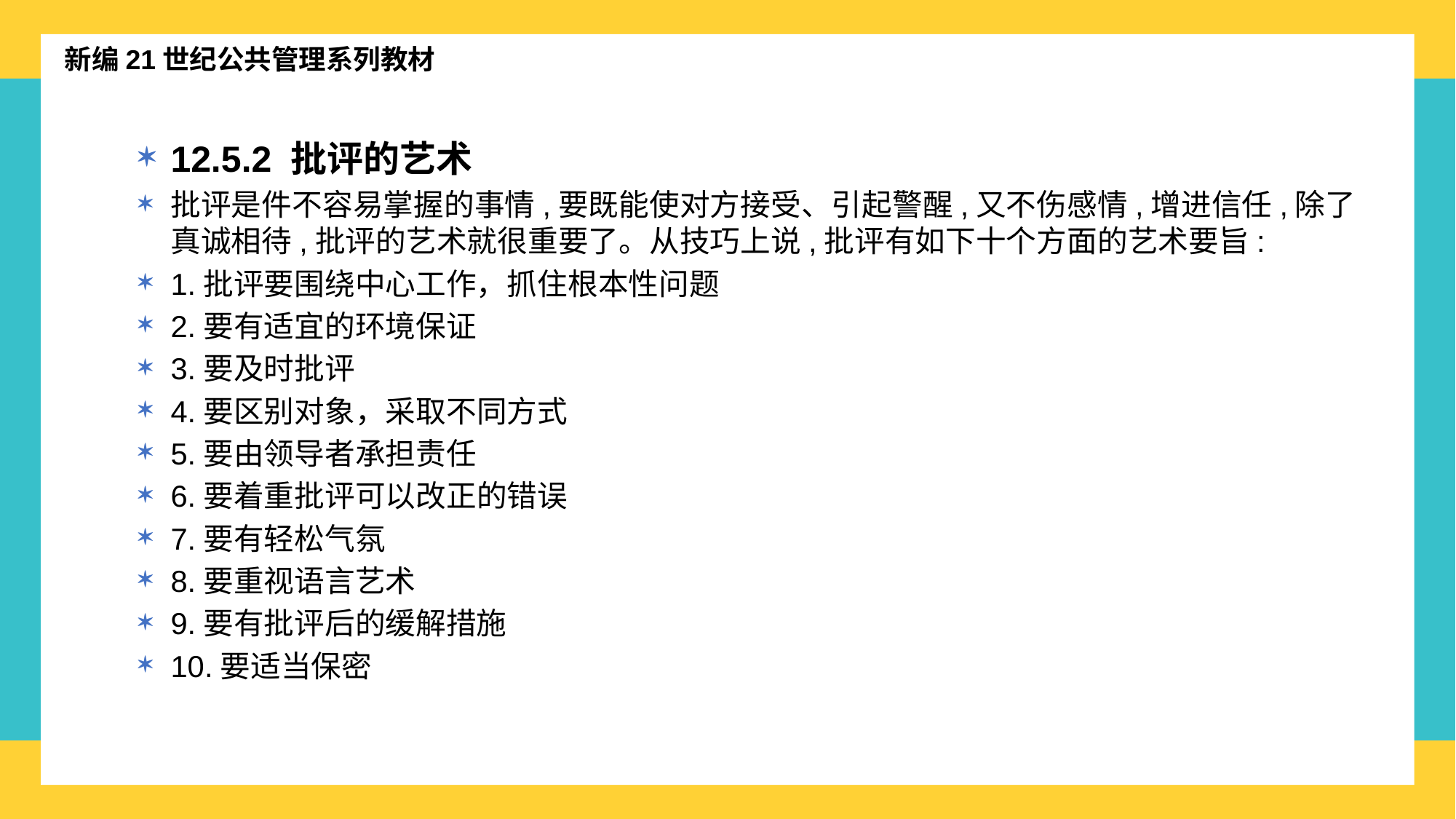

新编21世纪公共管理系列教材
12.5.2 批评的艺术
批评是件不容易掌握的事情,要既能使对方接受、引起警醒,又不伤感情,增进信任,除了真诚相待,批评的艺术就很重要了。从技巧上说,批评有如下十个方面的艺术要旨:
1.批评要围绕中心工作，抓住根本性问题
2.要有适宜的环境保证
3.要及时批评
4.要区别对象，采取不同方式
5.要由领导者承担责任
6.要着重批评可以改正的错误
7.要有轻松气氛
8.要重视语言艺术
9.要有批评后的缓解措施
10.要适当保密